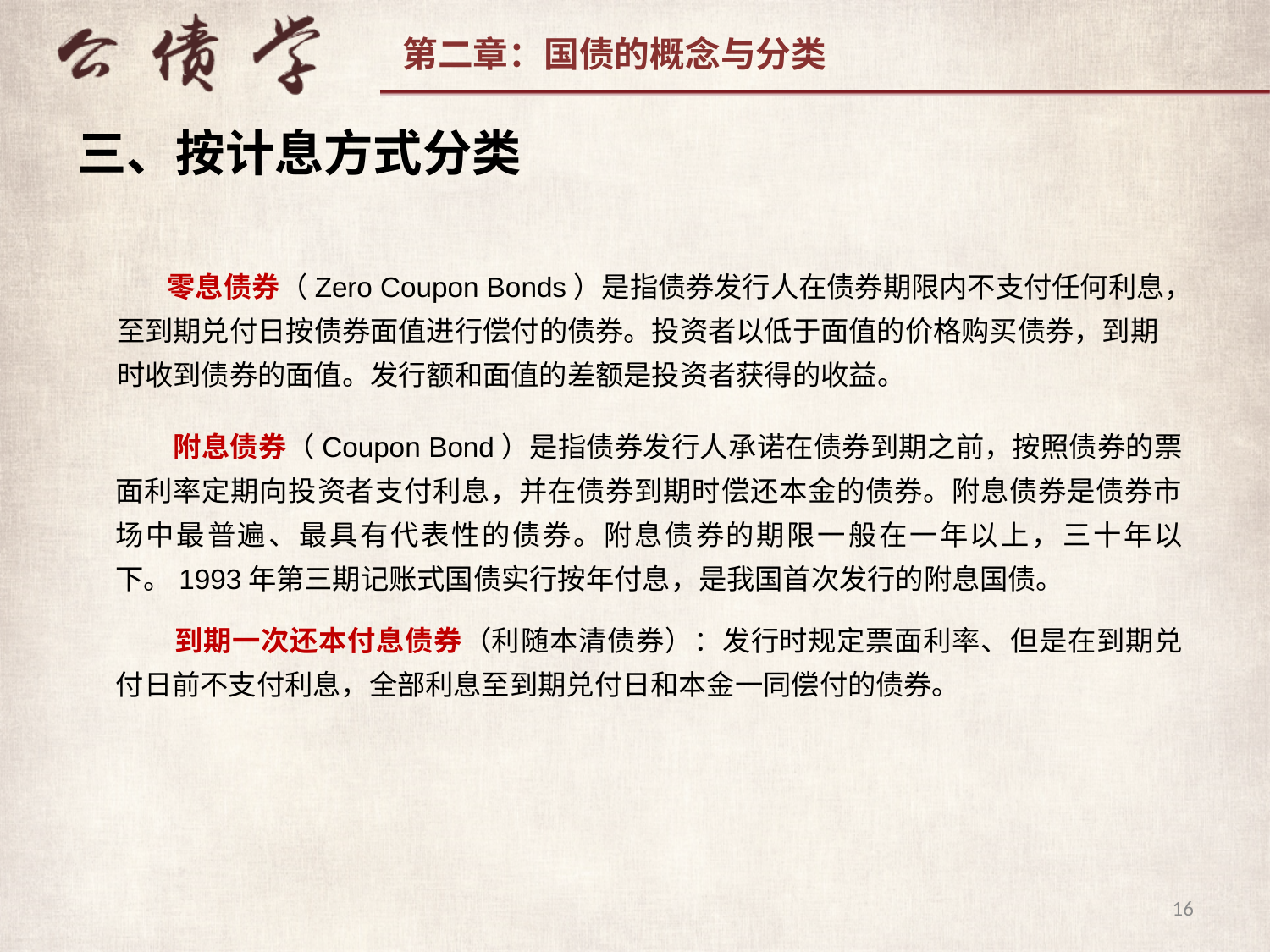

三、按计息方式分类
 零息债券（Zero Coupon Bonds）是指债券发行人在债券期限内不支付任何利息，至到期兑付日按债券面值进行偿付的债券。投资者以低于面值的价格购买债券，到期时收到债券的面值。发行额和面值的差额是投资者获得的收益。
  附息债券（Coupon Bond）是指债券发行人承诺在债券到期之前，按照债券的票面利率定期向投资者支付利息，并在债券到期时偿还本金的债券。附息债券是债券市场中最普遍、最具有代表性的债券。附息债券的期限一般在一年以上，三十年以下。1993年第三期记账式国债实行按年付息，是我国首次发行的附息国债。
  到期一次还本付息债券（利随本清债券）：发行时规定票面利率、但是在到期兑付日前不支付利息，全部利息至到期兑付日和本金一同偿付的债券。
16